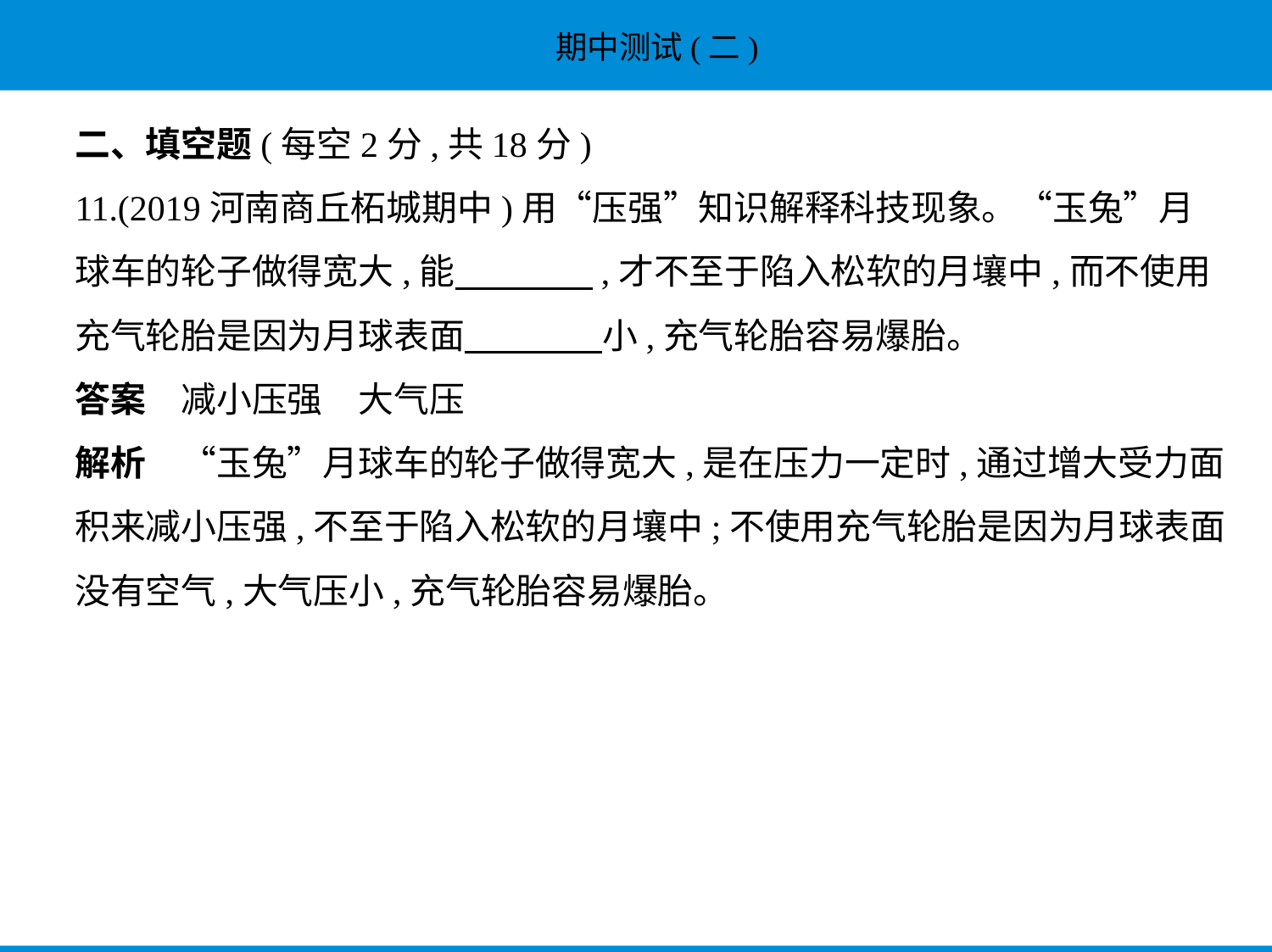

二、填空题(每空2分,共18分)
11.(2019河南商丘柘城期中)用“压强”知识解释科技现象。“玉兔”月
球车的轮子做得宽大,能　　　    ,才不至于陷入松软的月壤中,而不使用
充气轮胎是因为月球表面　　　    小,充气轮胎容易爆胎。
答案　减小压强　大气压
解析　“玉兔”月球车的轮子做得宽大,是在压力一定时,通过增大受力面
积来减小压强,不至于陷入松软的月壤中;不使用充气轮胎是因为月球表面
没有空气,大气压小,充气轮胎容易爆胎。